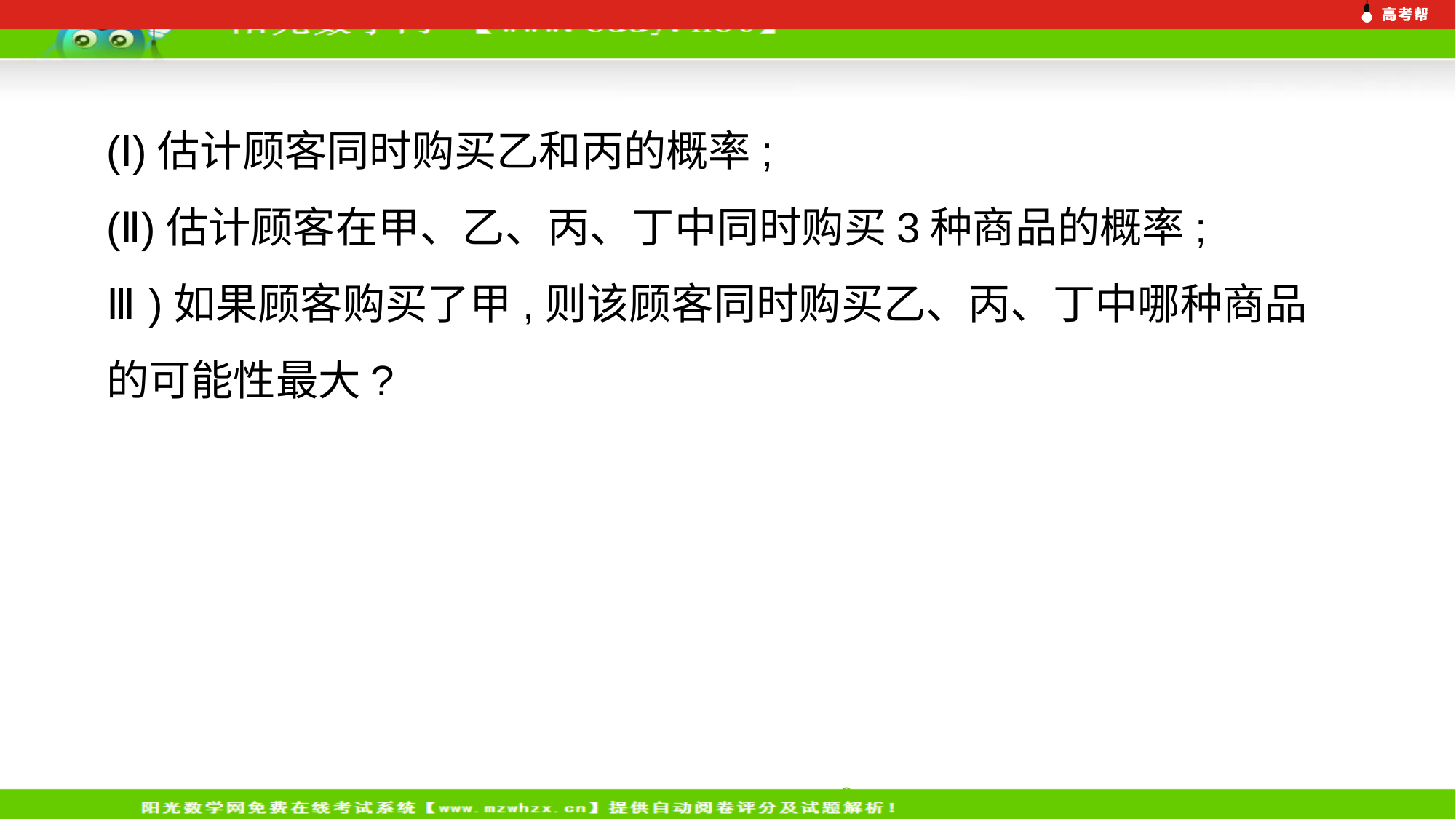

(Ⅰ)估计顾客同时购买乙和丙的概率;
(Ⅱ)估计顾客在甲、乙、丙、丁中同时购买3种商品的概率;
Ⅲ)如果顾客购买了甲,则该顾客同时购买乙、丙、丁中哪种商品的可能性最大?